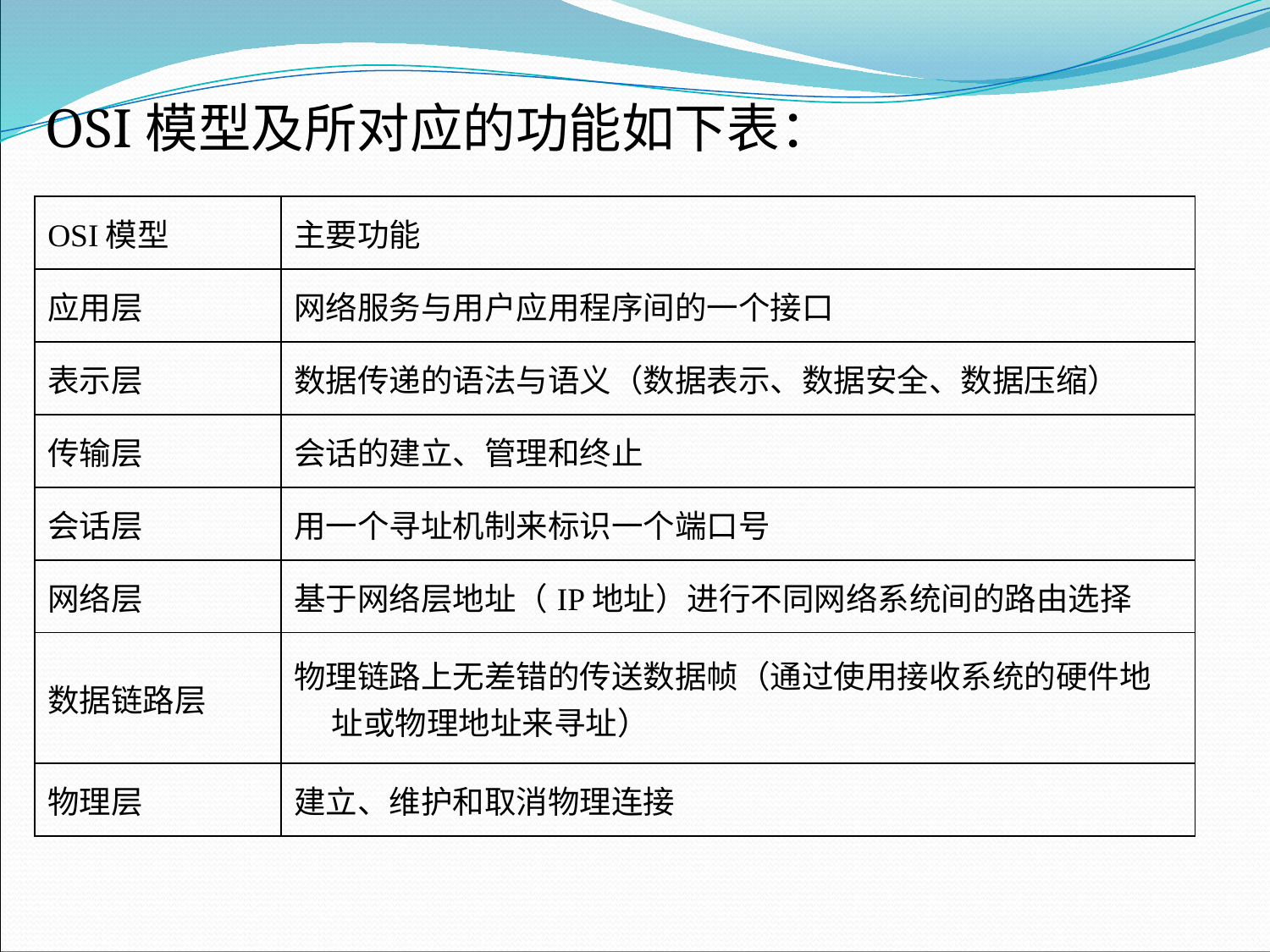

# OSI模型及所对应的功能如下表：
| OSI模型 | 主要功能 |
| --- | --- |
| 应用层 | 网络服务与用户应用程序间的一个接口 |
| 表示层 | 数据传递的语法与语义（数据表示、数据安全、数据压缩） |
| 传输层 | 会话的建立、管理和终止 |
| 会话层 | 用一个寻址机制来标识一个端口号 |
| 网络层 | 基于网络层地址（IP地址）进行不同网络系统间的路由选择 |
| 数据链路层 | 物理链路上无差错的传送数据帧（通过使用接收系统的硬件地址或物理地址来寻址） |
| 物理层 | 建立、维护和取消物理连接 |